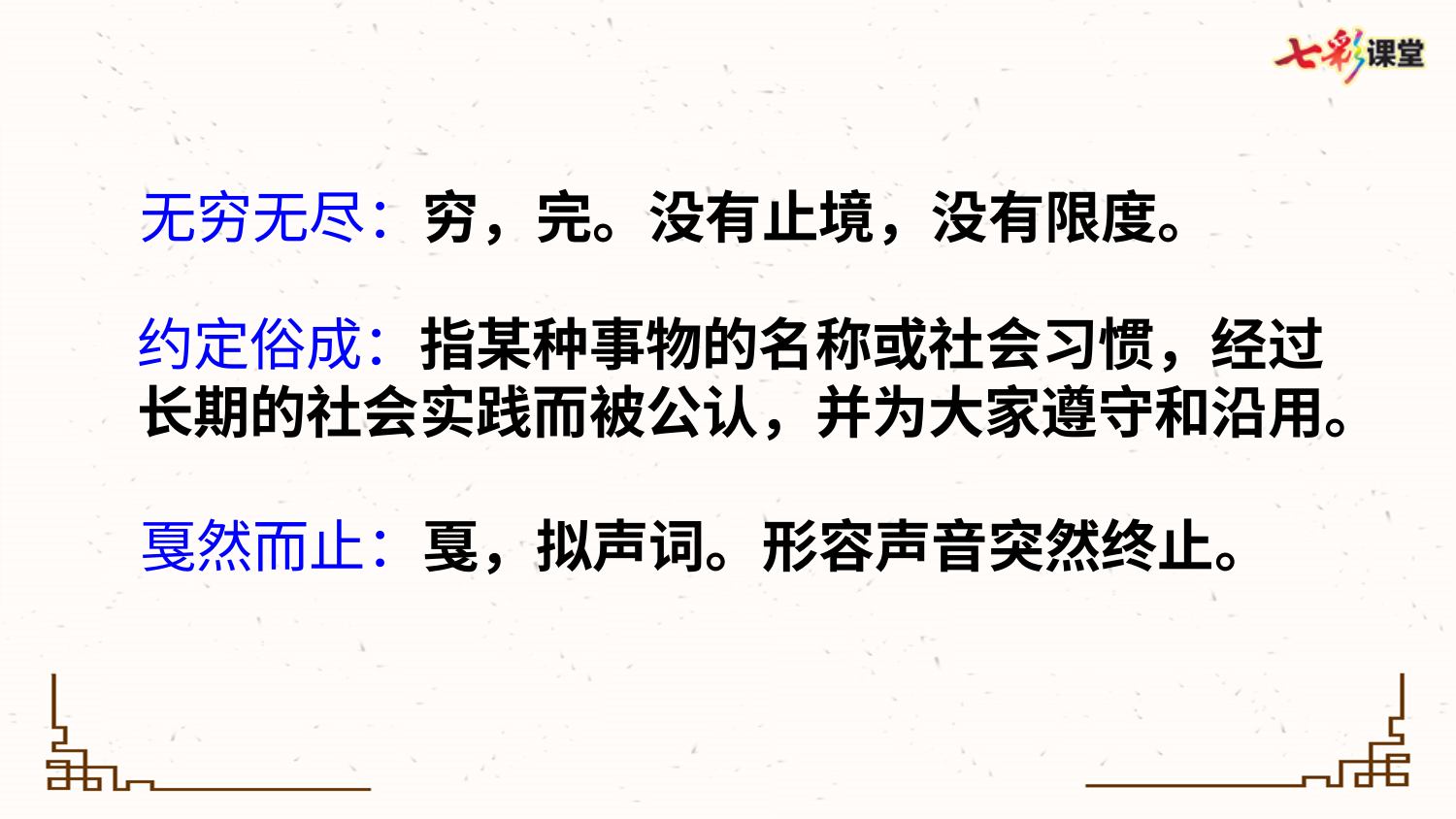

无穷无尽：穷，完。没有止境，没有限度。
约定俗成：指某种事物的名称或社会习惯，经过长期的社会实践而被公认，并为大家遵守和沿用。
戛然而止：戛，拟声词。形容声音突然终止。